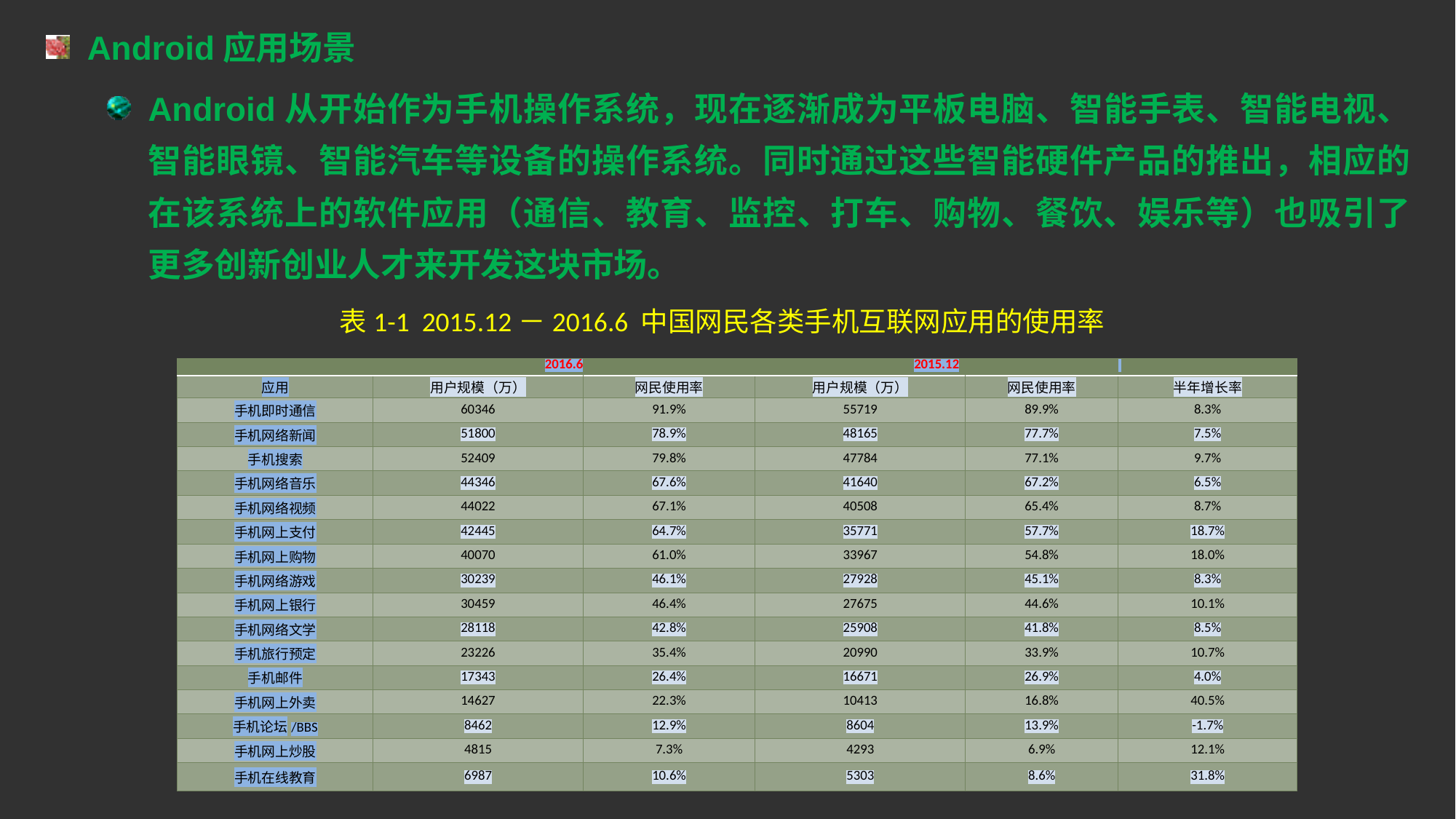

Android应用场景
Android从开始作为手机操作系统，现在逐渐成为平板电脑、智能手表、智能电视、智能眼镜、智能汽车等设备的操作系统。同时通过这些智能硬件产品的推出，相应的在该系统上的软件应用（通信、教育、监控、打车、购物、餐饮、娱乐等）也吸引了更多创新创业人才来开发这块市场。
表1-1  2015.12－2016.6 中国网民各类手机互联网应用的使用率
|  | 2016.6 |  | 2015.12 |  |  |
| --- | --- | --- | --- | --- | --- |
| 应用 | 用户规模（万） | 网民使用率 | 用户规模（万） | 网民使用率 | 半年增长率 |
| 手机即时通信 | 60346 | 91.9% | 55719 | 89.9% | 8.3% |
| 手机网络新闻 | 51800 | 78.9% | 48165 | 77.7% | 7.5% |
| 手机搜索 | 52409 | 79.8% | 47784 | 77.1% | 9.7% |
| 手机网络音乐 | 44346 | 67.6% | 41640 | 67.2% | 6.5% |
| 手机网络视频 | 44022 | 67.1% | 40508 | 65.4% | 8.7% |
| 手机网上支付 | 42445 | 64.7% | 35771 | 57.7% | 18.7% |
| 手机网上购物 | 40070 | 61.0% | 33967 | 54.8% | 18.0% |
| 手机网络游戏 | 30239 | 46.1% | 27928 | 45.1% | 8.3% |
| 手机网上银行 | 30459 | 46.4% | 27675 | 44.6% | 10.1% |
| 手机网络文学 | 28118 | 42.8% | 25908 | 41.8% | 8.5% |
| 手机旅行预定 | 23226 | 35.4% | 20990 | 33.9% | 10.7% |
| 手机邮件 | 17343 | 26.4% | 16671 | 26.9% | 4.0% |
| 手机网上外卖 | 14627 | 22.3% | 10413 | 16.8% | 40.5% |
| 手机论坛/BBS | 8462 | 12.9% | 8604 | 13.9% | -1.7% |
| 手机网上炒股 | 4815 | 7.3% | 4293 | 6.9% | 12.1% |
| 手机在线教育 | 6987 | 10.6% | 5303 | 8.6% | 31.8% |